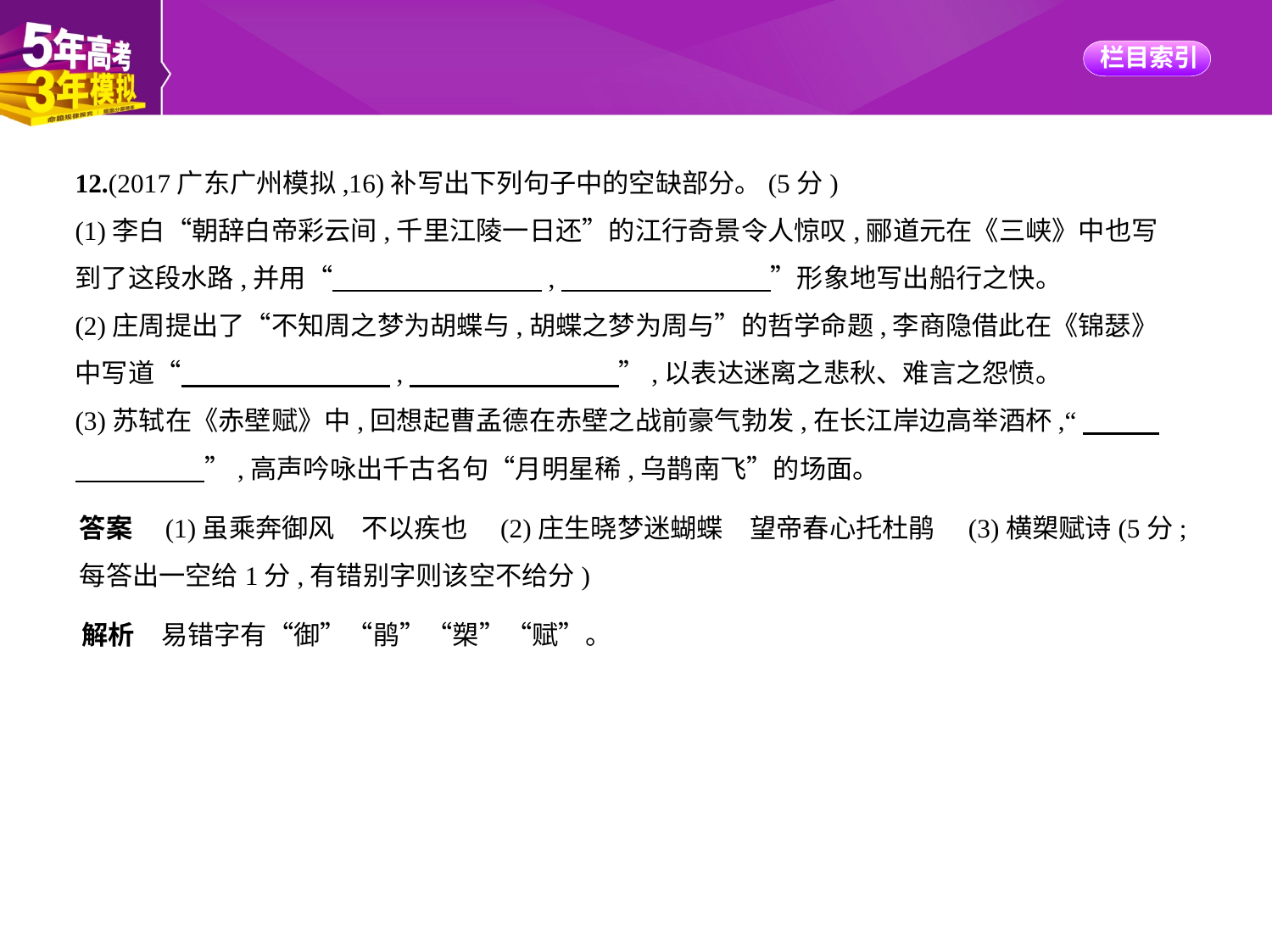

12.(2017广东广州模拟,16)补写出下列句子中的空缺部分。(5分)
(1)李白“朝辞白帝彩云间,千里江陵一日还”的江行奇景令人惊叹,郦道元在《三峡》中也写
到了这段水路,并用“　　　　　　　    ,　　　　　　　    ”形象地写出船行之快。
(2)庄周提出了“不知周之梦为胡蝶与,胡蝶之梦为周与”的哲学命题,李商隐借此在《锦瑟》
中写道“　　　　　　　    ,　　　　　　　    ”,以表达迷离之悲秋、难言之怨愤。
(3)苏轼在《赤壁赋》中,回想起曹孟德在赤壁之战前豪气勃发,在长江岸边高举酒杯,“　　    
　　　　    ”,高声吟咏出千古名句“月明星稀,乌鹊南飞”的场面。
答案　(1)虽乘奔御风　不以疾也　(2)庄生晓梦迷蝴蝶　望帝春心托杜鹃　(3)横槊赋诗(5分;
每答出一空给1分,有错别字则该空不给分)
解析　易错字有“御”“鹃”“槊”“赋”。